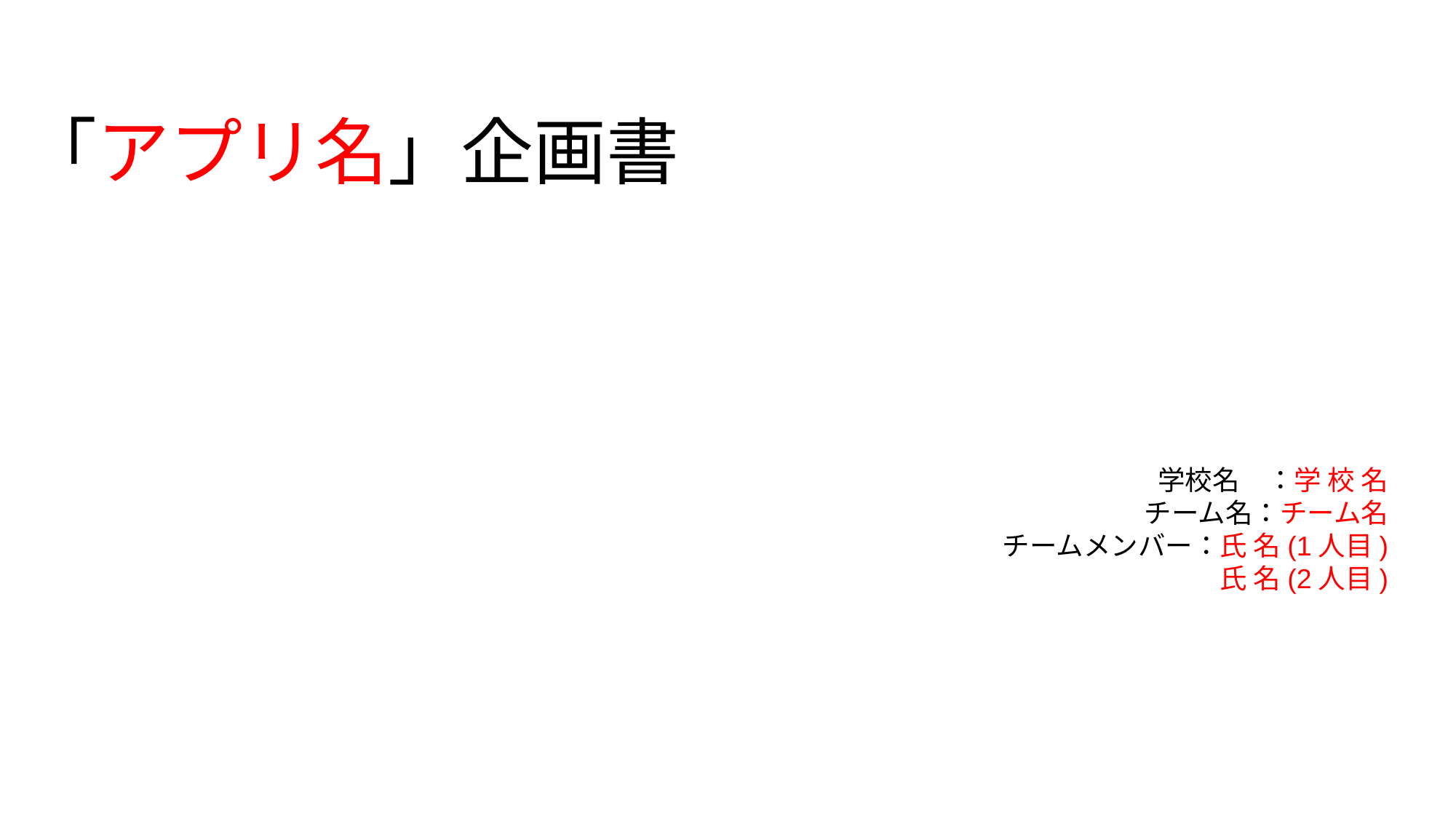

「アプリ名」企画書
学校名　：学 校 名
チーム名：チーム名
チームメンバー：氏 名(1人目)
氏 名(2人目)